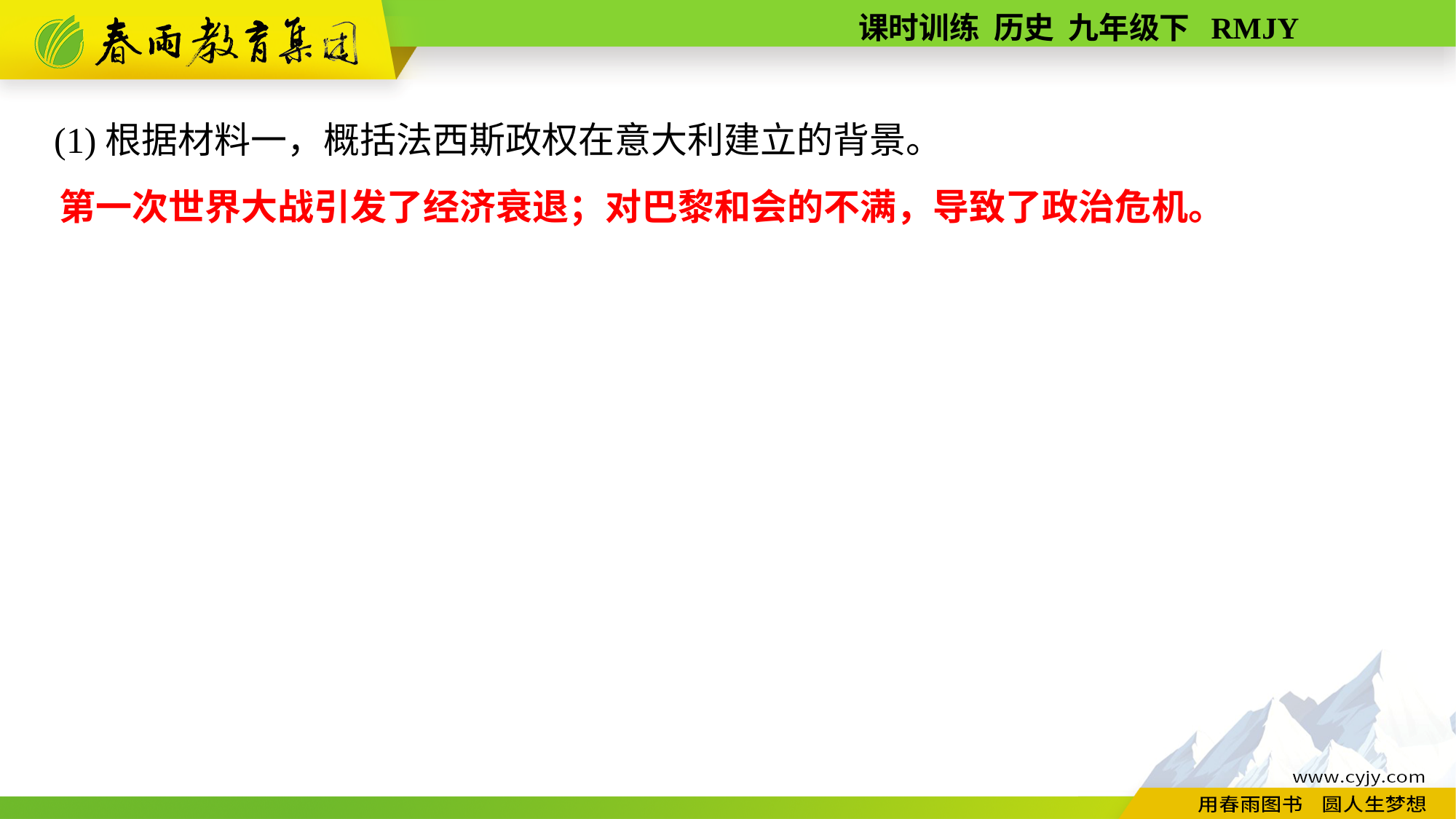

(1)根据材料一，概括法西斯政权在意大利建立的背景。
第一次世界大战引发了经济衰退；对巴黎和会的不满，导致了政治危机。